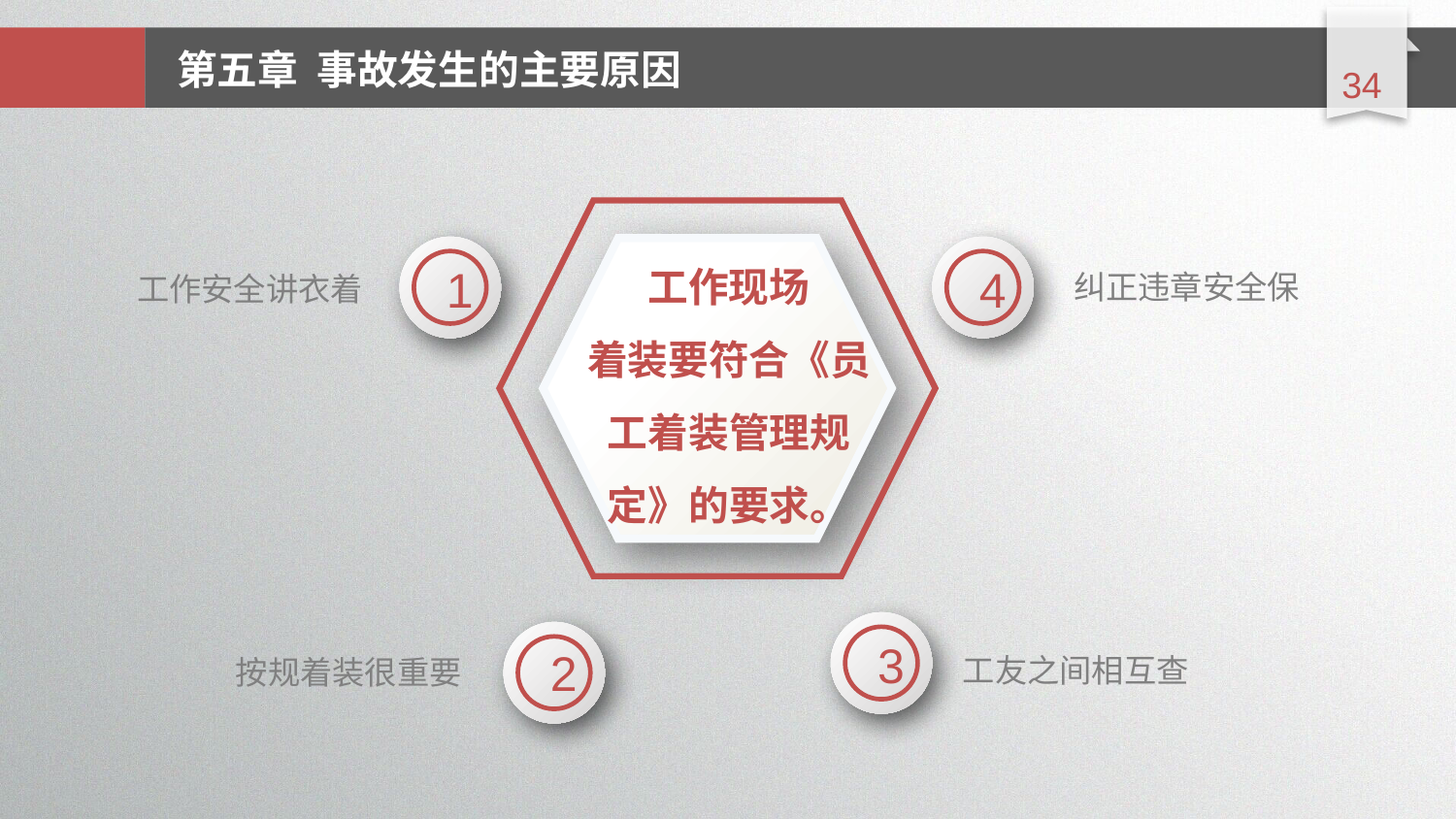

延时符
第五章  事故发生的主要原因

工作现场
着装要符合《员工着装管理规定》的要求。

1

4
纠正违章安全保
工作安全讲衣着

3

2
工友之间相互查
按规着装很重要